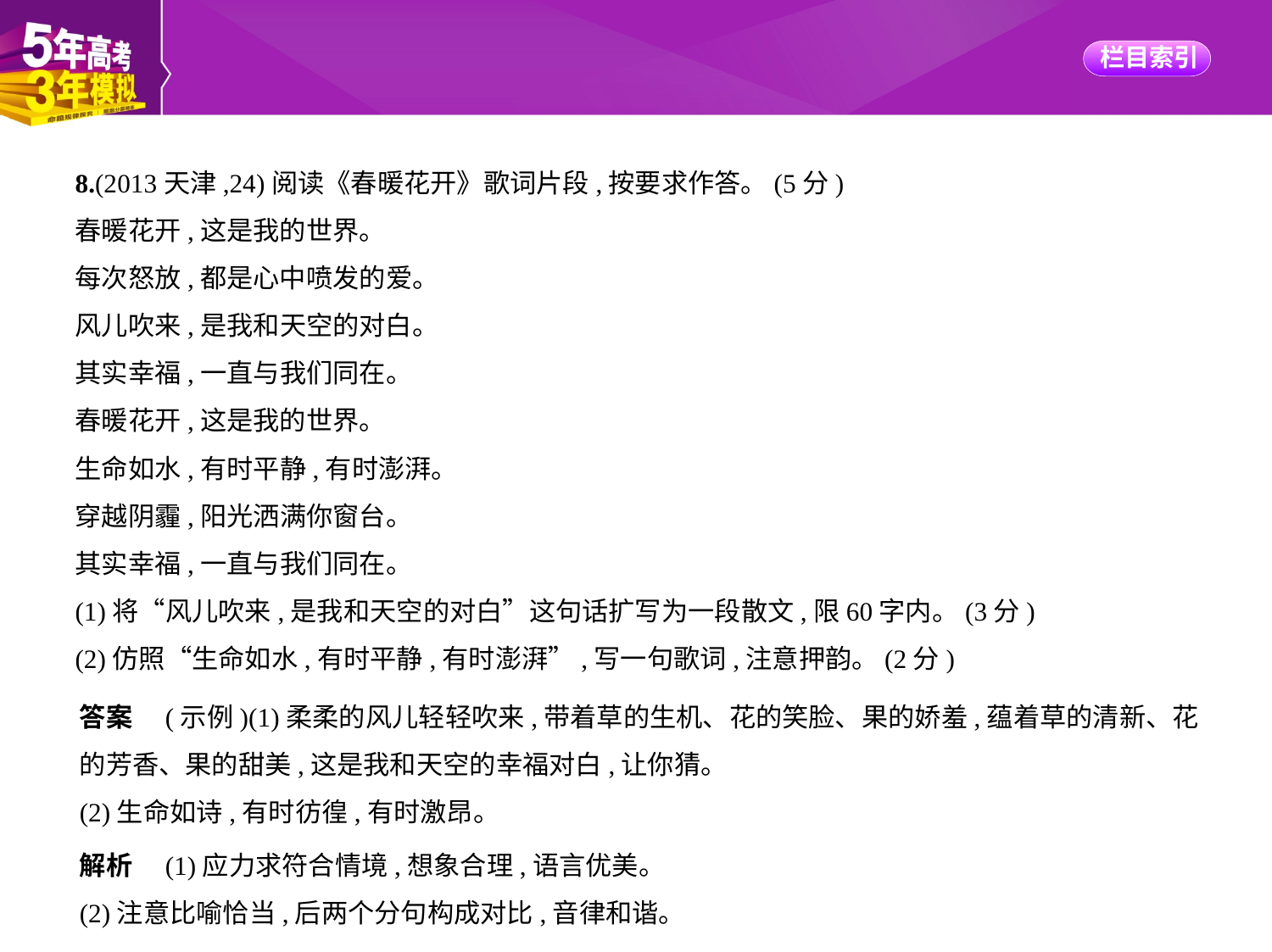

8.(2013天津,24)阅读《春暖花开》歌词片段,按要求作答。(5分)
春暖花开,这是我的世界。
每次怒放,都是心中喷发的爱。
风儿吹来,是我和天空的对白。
其实幸福,一直与我们同在。
春暖花开,这是我的世界。
生命如水,有时平静,有时澎湃。
穿越阴霾,阳光洒满你窗台。
其实幸福,一直与我们同在。
(1)将“风儿吹来,是我和天空的对白”这句话扩写为一段散文,限60字内。(3分)
(2)仿照“生命如水,有时平静,有时澎湃”,写一句歌词,注意押韵。(2分)
答案　(示例)(1)柔柔的风儿轻轻吹来,带着草的生机、花的笑脸、果的娇羞,蕴着草的清新、花
的芳香、果的甜美,这是我和天空的幸福对白,让你猜。
(2)生命如诗,有时彷徨,有时激昂。
解析　(1)应力求符合情境,想象合理,语言优美。
(2)注意比喻恰当,后两个分句构成对比,音律和谐。